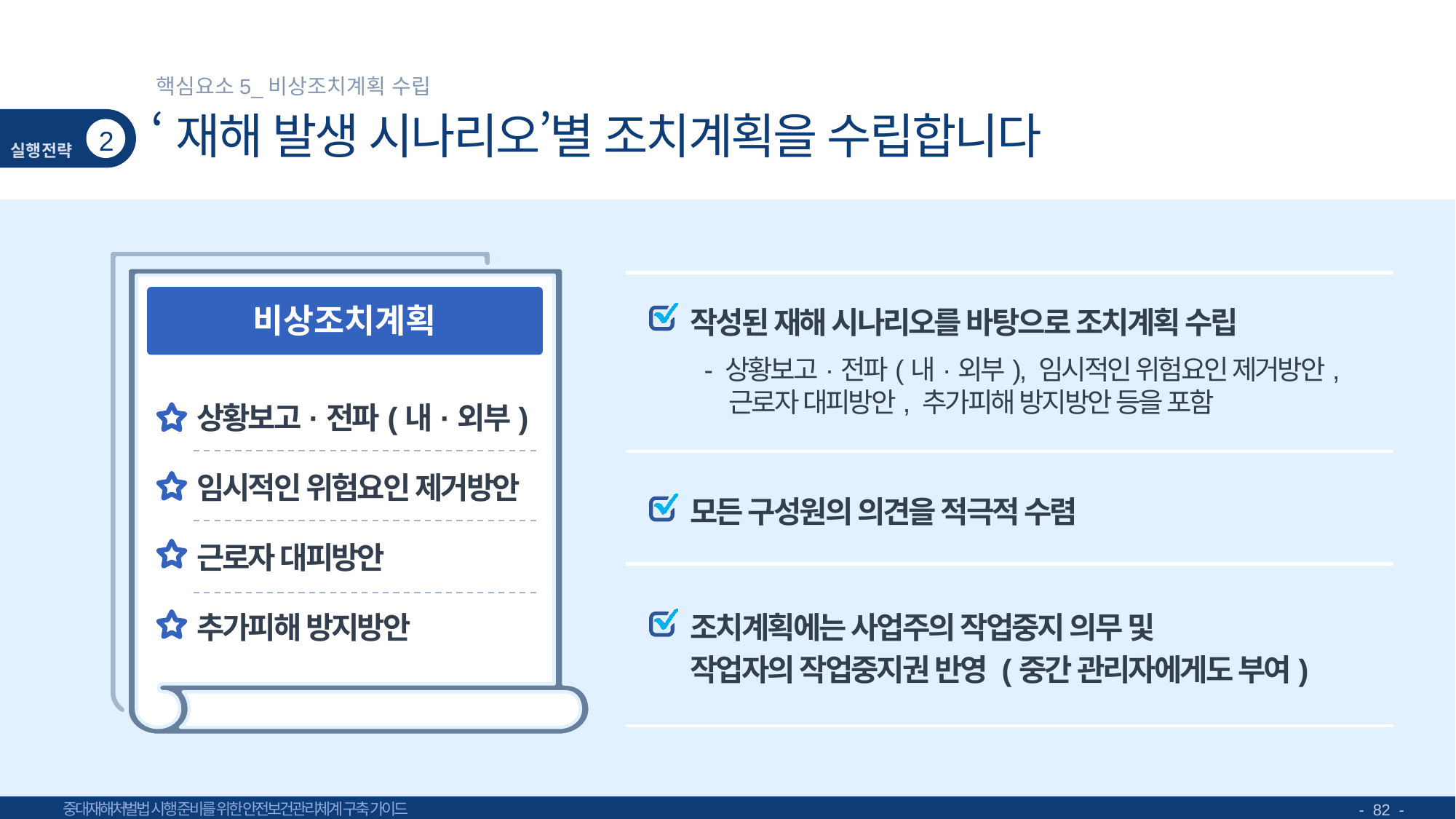

핵심요소5_비상조치계획 수립
# ‘재해 발생 시나리오’별 조치계획을 수립합니다
2

비상조치계획
상황보고·전파(내·외부)
임시적인 위험요인 제거방안
근로자 대피방안
추가피해 방지방안

작성된 재해 시나리오를 바탕으로 조치계획 수립

- 상황보고·전파(내·외부), 임시적인 위험요인 제거방안,
   근로자 대피방안, 추가피해 방지방안 등을 포함
모든 구성원의 의견을 적극적 수렴

조치계획에는 사업주의 작업중지 의무 및
작업자의 작업중지권 반영 (중간 관리자에게도 부여)

-  82  -